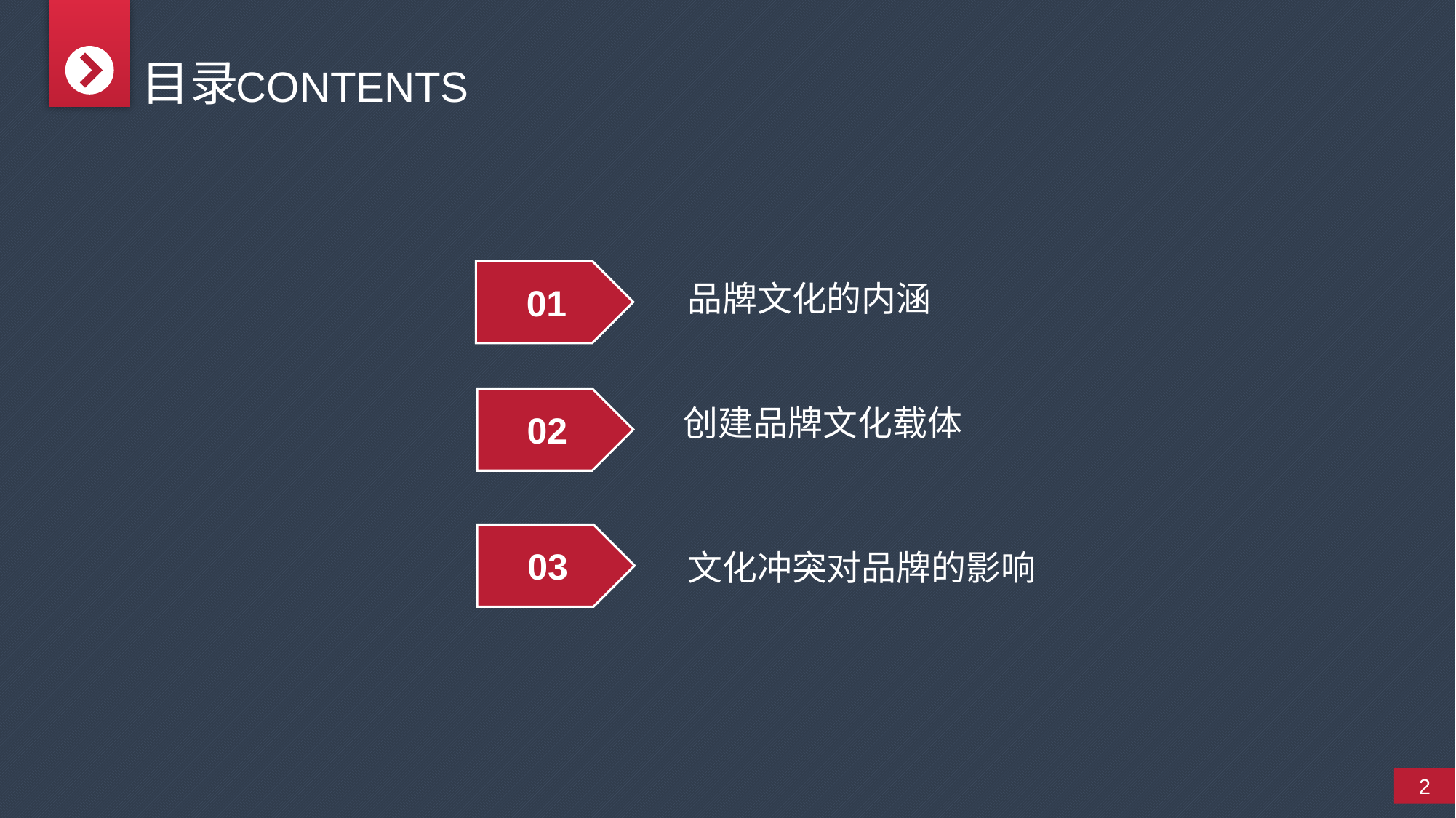

目录

CONTENTS
品牌文化的内涵
01
创建品牌文化载体
02
文化冲突对品牌的影响
03